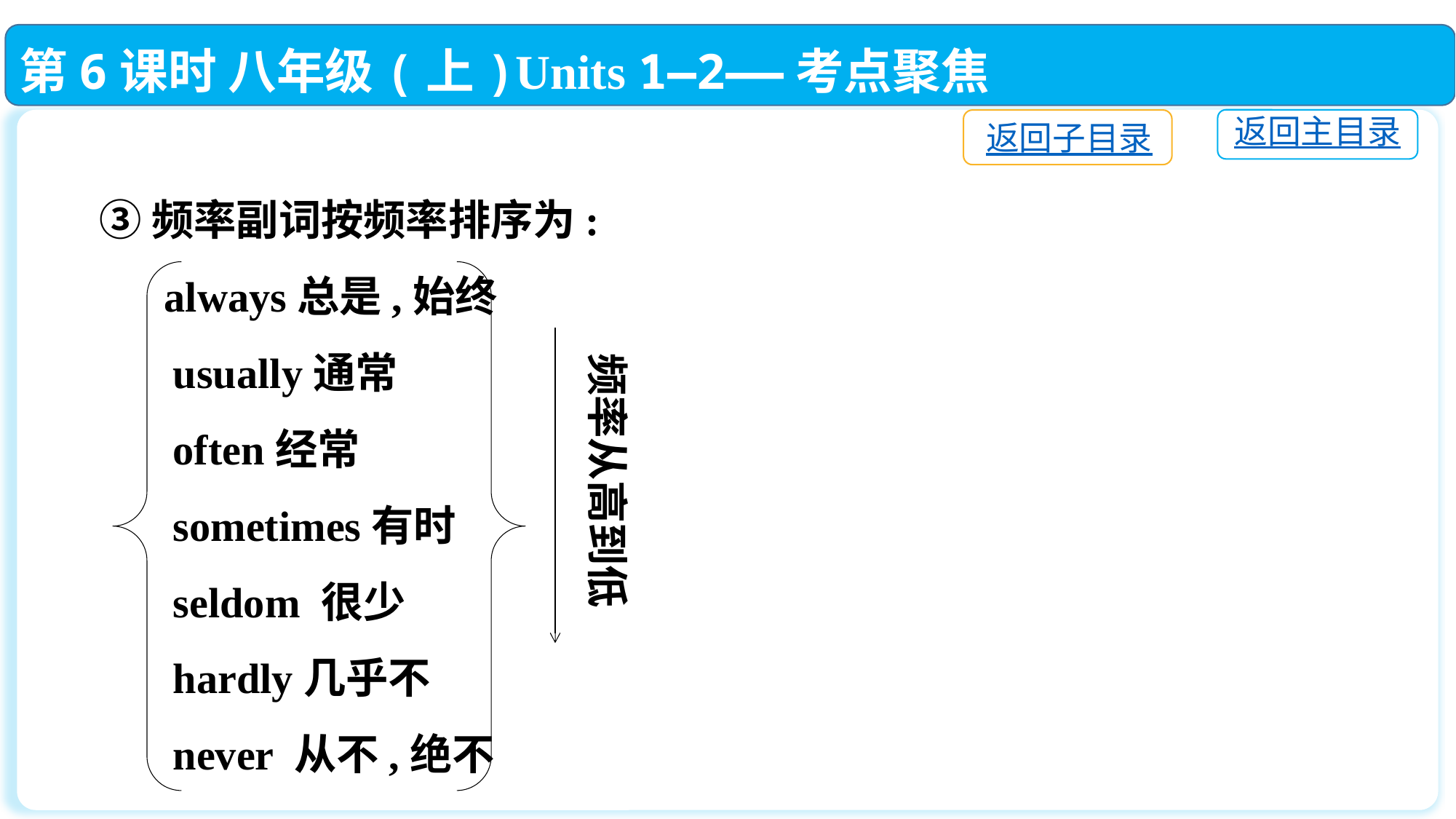

第6课时 八年级(上)Units 1—2——考点聚焦

返回主目录

返回子目录
③频率副词按频率排序为:
       always总是,始终
       usually通常
       often经常
       sometimes有时
       seldom 很少
       hardly几乎不
       never 从不,绝不

频率从高到低